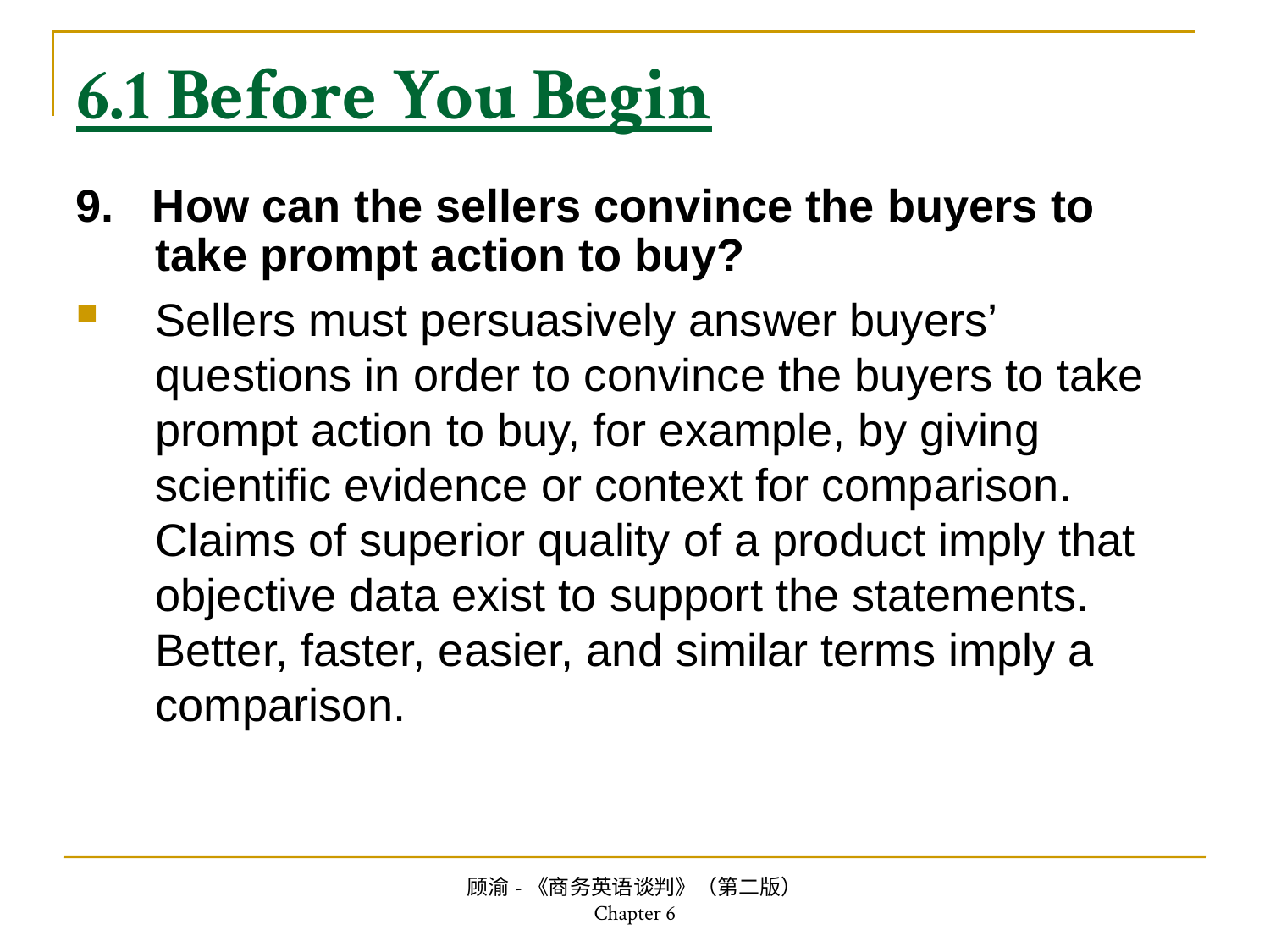

# 6.1 Before You Begin
9.   How can the sellers convince the buyers to take prompt action to buy?
Sellers must persuasively answer buyers’ questions in order to convince the buyers to take prompt action to buy, for example, by giving scientific evidence or context for comparison. Claims of superior quality of a product imply that objective data exist to support the statements. Better, faster, easier, and similar terms imply a comparison.

11
顾渝-《商务英语谈判》（第二版） Chapter 6